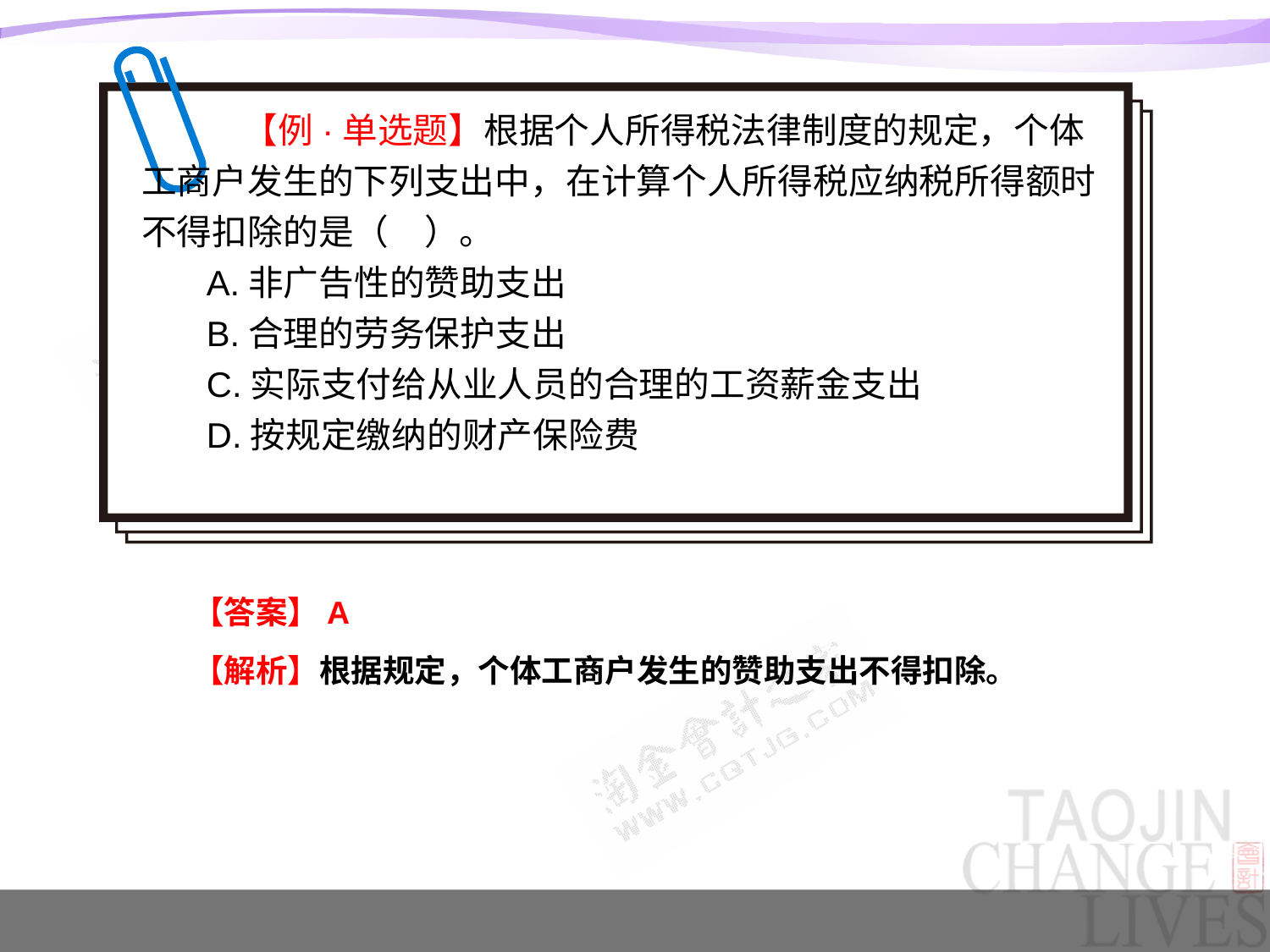

【例·单选题】根据个人所得税法律制度的规定，个体工商户发生的下列支出中，在计算个人所得税应纳税所得额时不得扣除的是（　）。
A.非广告性的赞助支出
B.合理的劳务保护支出
C.实际支付给从业人员的合理的工资薪金支出
D.按规定缴纳的财产保险费
【答案】A
【解析】根据规定，个体工商户发生的赞助支出不得扣除。